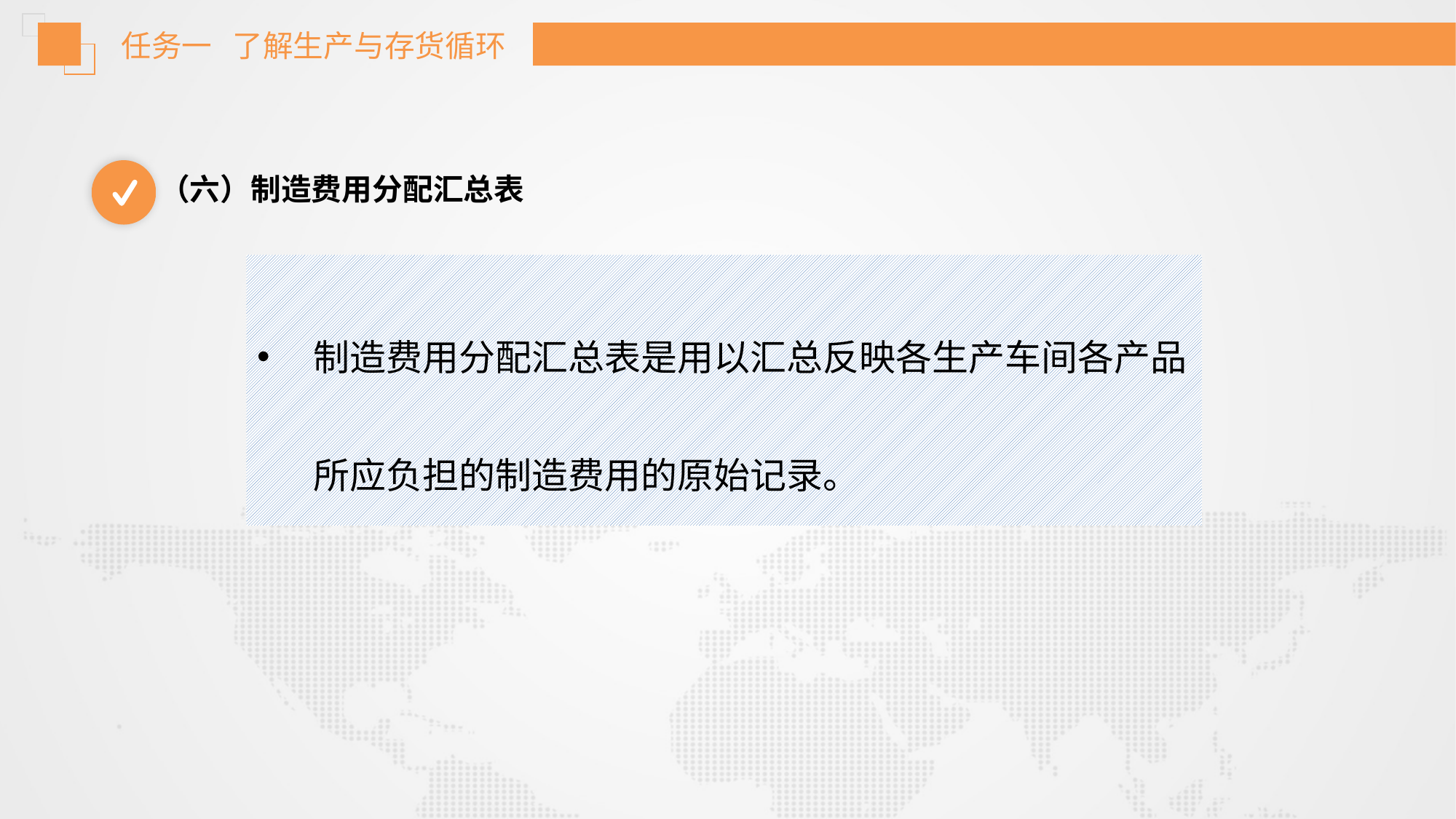

任务一   了解生产与存货循环

（六）制造费用分配汇总表

制造费用分配汇总表是用以汇总反映各生产车间各产品所应负担的制造费用的原始记录。